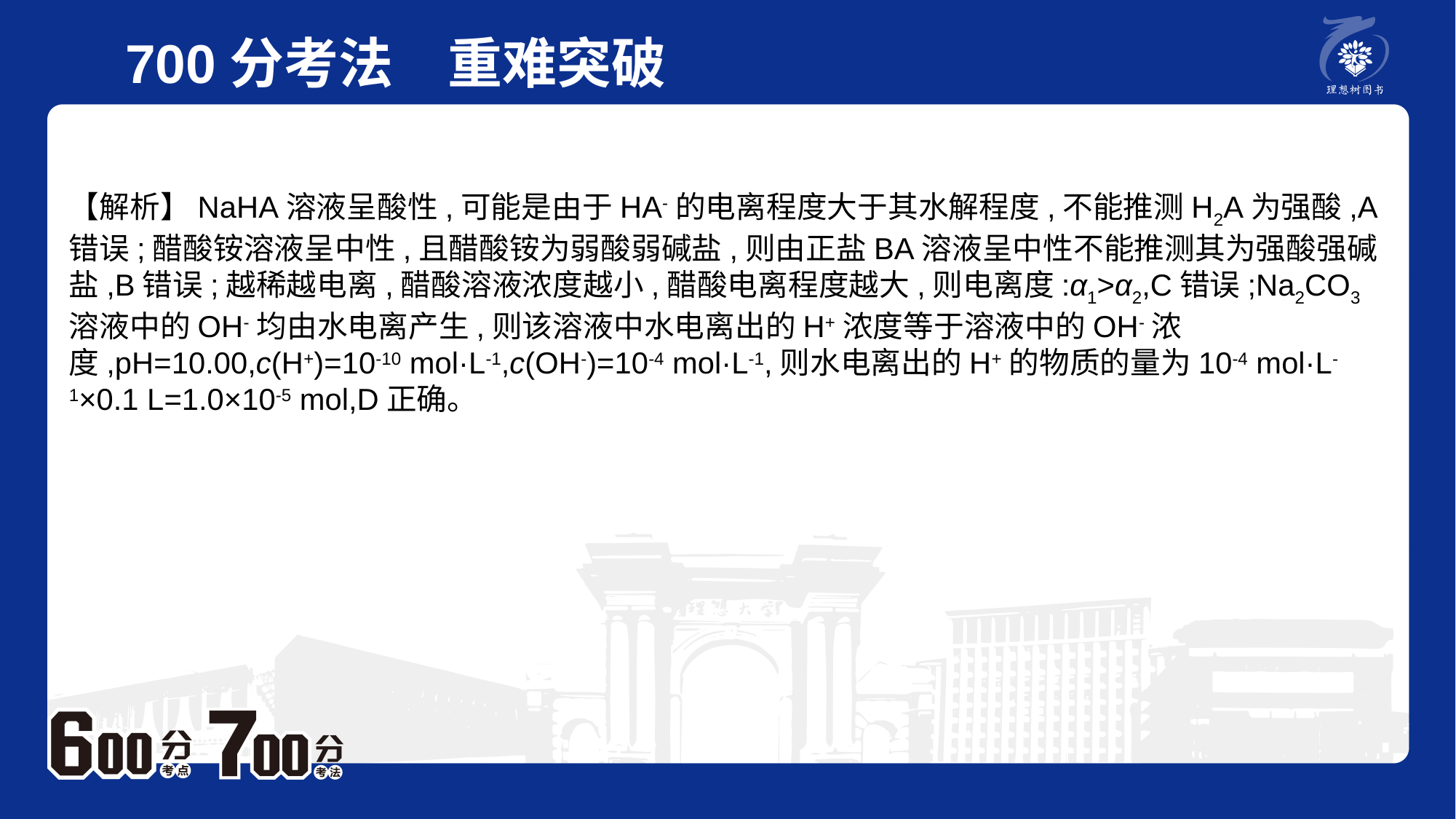

700分考法　重难突破
【解析】NaHA溶液呈酸性,可能是由于HA-的电离程度大于其水解程度,不能推测H2A为强酸,A错误;醋酸铵溶液呈中性,且醋酸铵为弱酸弱碱盐,则由正盐BA溶液呈中性不能推测其为强酸强碱盐,B错误;越稀越电离,醋酸溶液浓度越小,醋酸电离程度越大,则电离度:α1>α2,C错误;Na2CO3溶液中的OH-均由水电离产生,则该溶液中水电离出的H+浓度等于溶液中的OH-浓度,pH=10.00,c(H+)=10-10 mol·L-1,c(OH-)=10-4 mol·L-1,则水电离出的H+的物质的量为10-4 mol·L-1×0.1 L=1.0×10-5 mol,D正确。